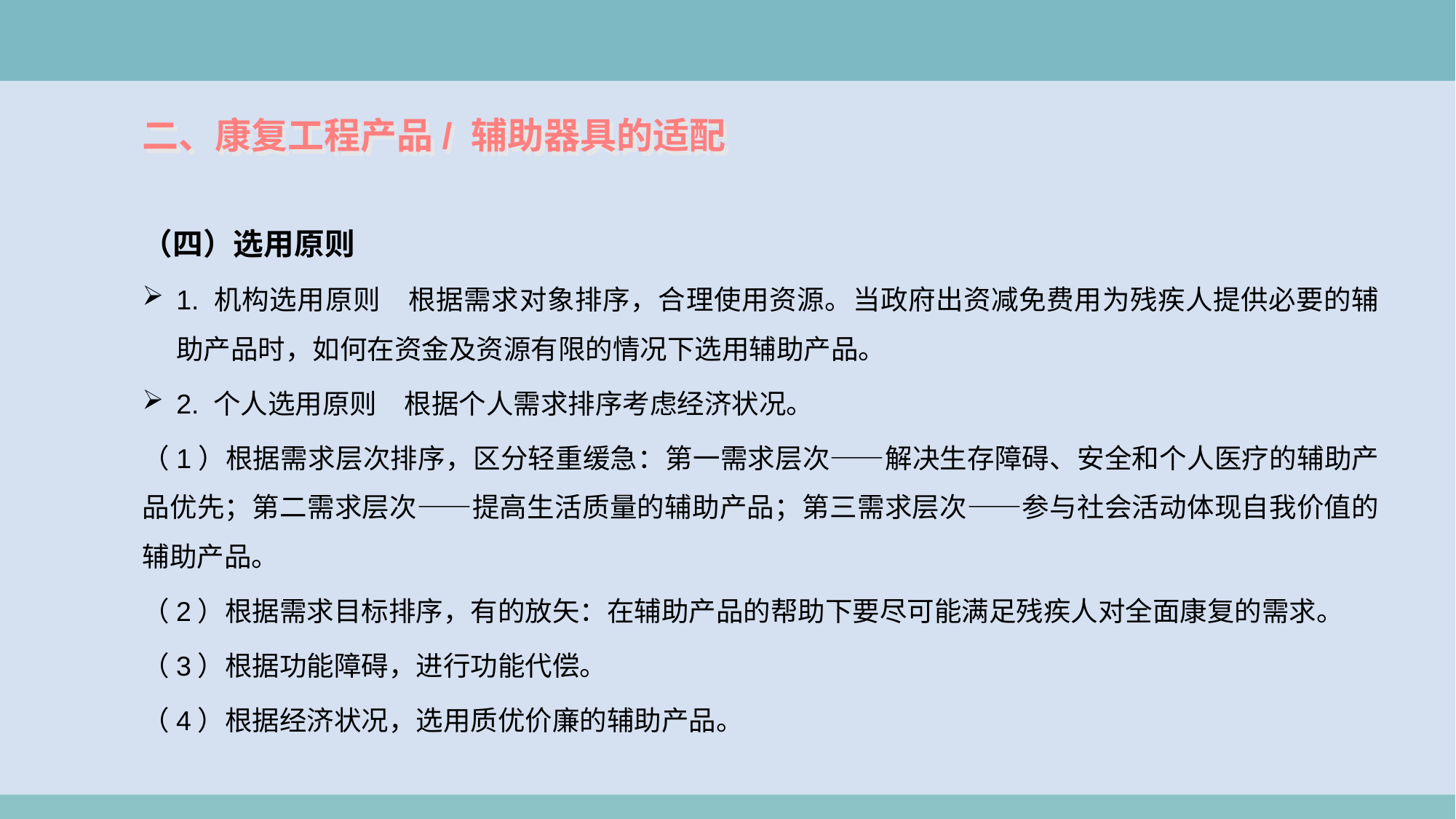

二、康复工程产品/ 辅助器具的适配
（四）选用原则
1. 机构选用原则　根据需求对象排序，合理使用资源。当政府出资减免费用为残疾人提供必要的辅助产品时，如何在资金及资源有限的情况下选用辅助产品。
2. 个人选用原则　根据个人需求排序考虑经济状况。
（1）根据需求层次排序，区分轻重缓急：第一需求层次——解决生存障碍、安全和个人医疗的辅助产品优先；第二需求层次——提高生活质量的辅助产品；第三需求层次——参与社会活动体现自我价值的辅助产品。
（2）根据需求目标排序，有的放矢：在辅助产品的帮助下要尽可能满足残疾人对全面康复的需求。
（3）根据功能障碍，进行功能代偿。
（4）根据经济状况，选用质优价廉的辅助产品。